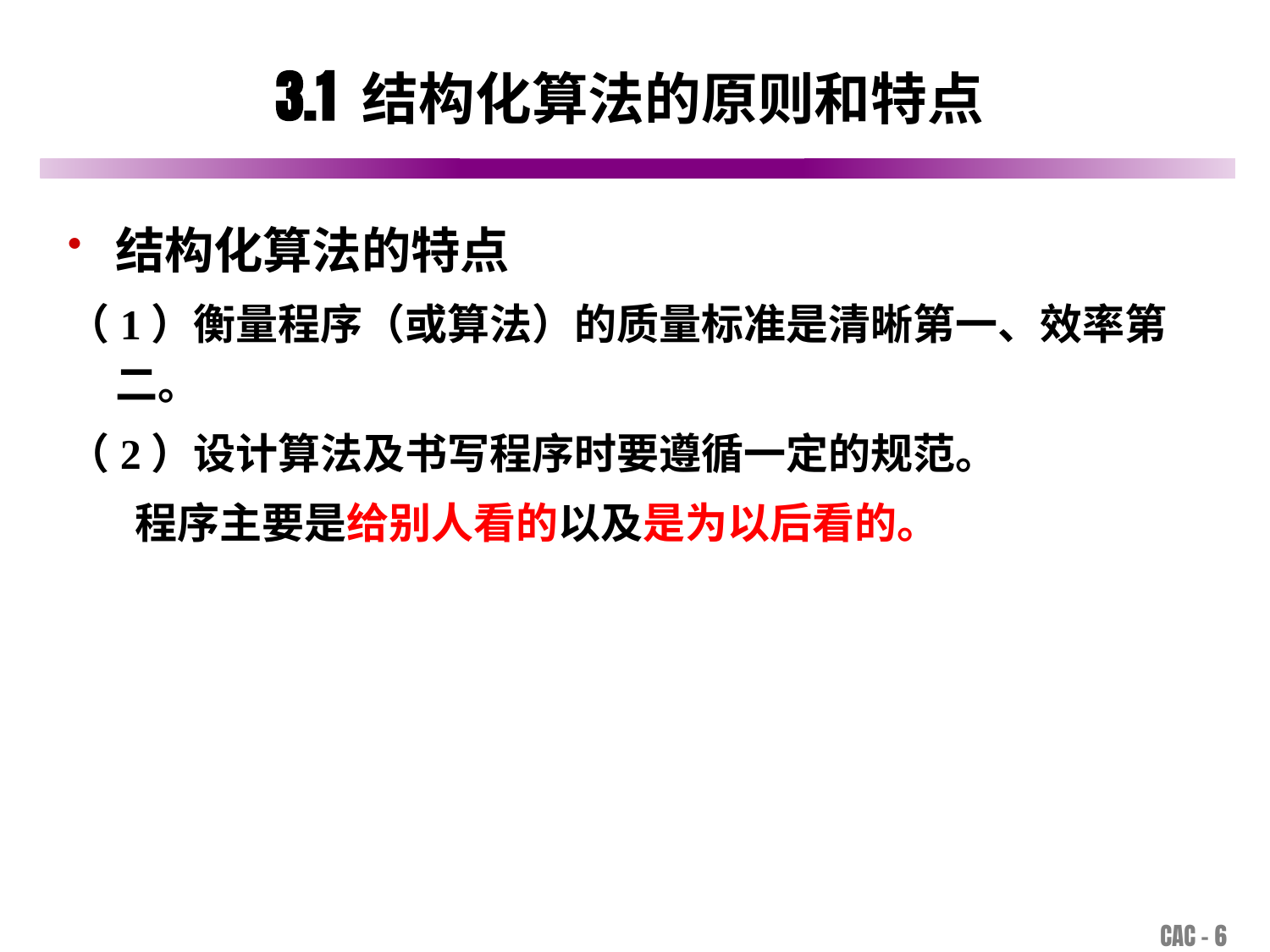

# 3.1 结构化算法的原则和特点
结构化算法的特点
（1）衡量程序（或算法）的质量标准是清晰第一、效率第二。
（2）设计算法及书写程序时要遵循一定的规范。
      程序主要是给别人看的以及是为以后看的。
6